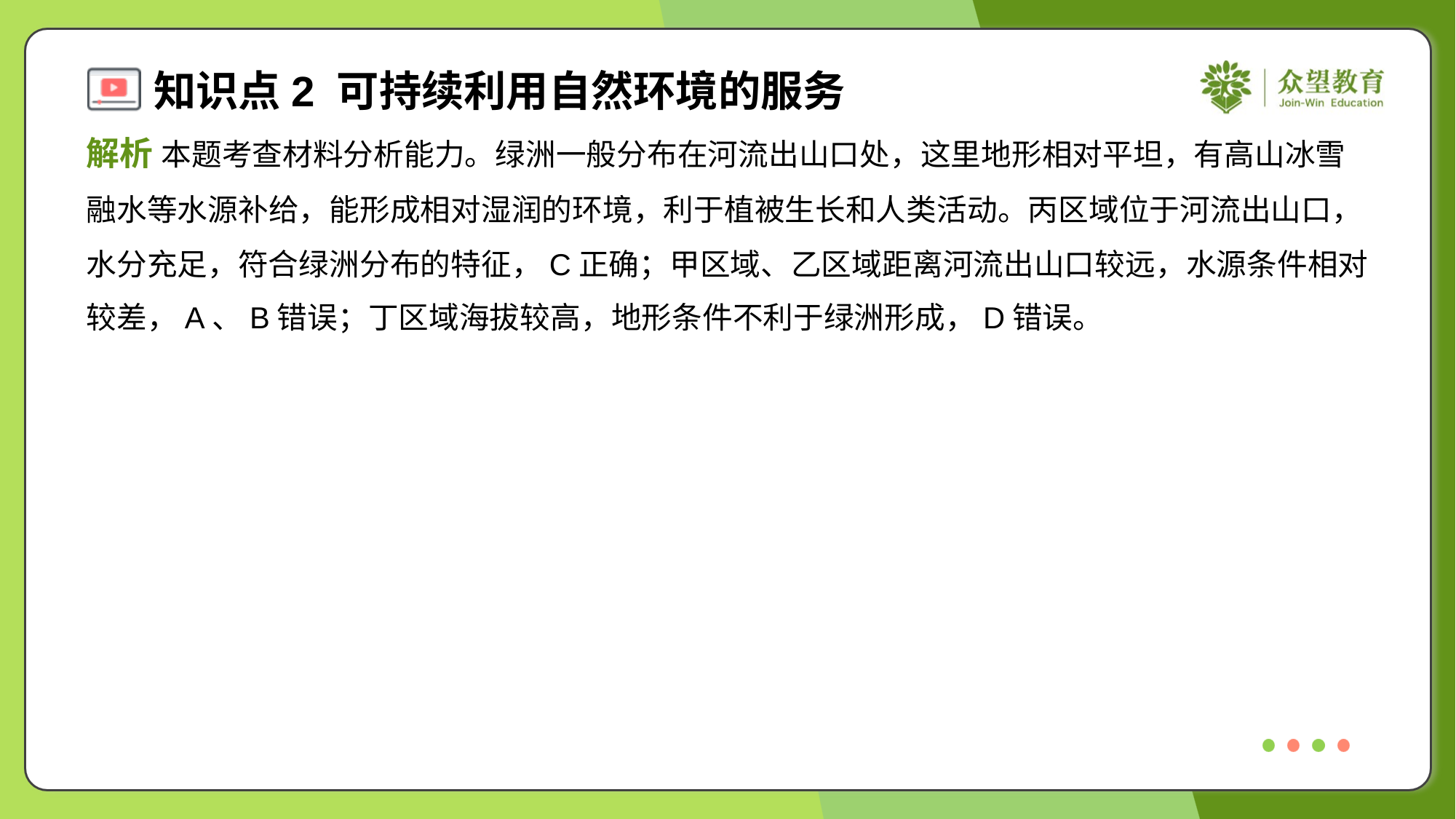

解析 本题考查材料分析能力。绿洲一般分布在河流出山口处，这里地形相对平坦，有高山冰雪
融水等水源补给，能形成相对湿润的环境，利于植被生长和人类活动。丙区域位于河流出山口，
水分充足，符合绿洲分布的特征，C正确；甲区域、乙区域距离河流出山口较远，水源条件相对
较差，A、B错误；丁区域海拔较高，地形条件不利于绿洲形成，D错误。